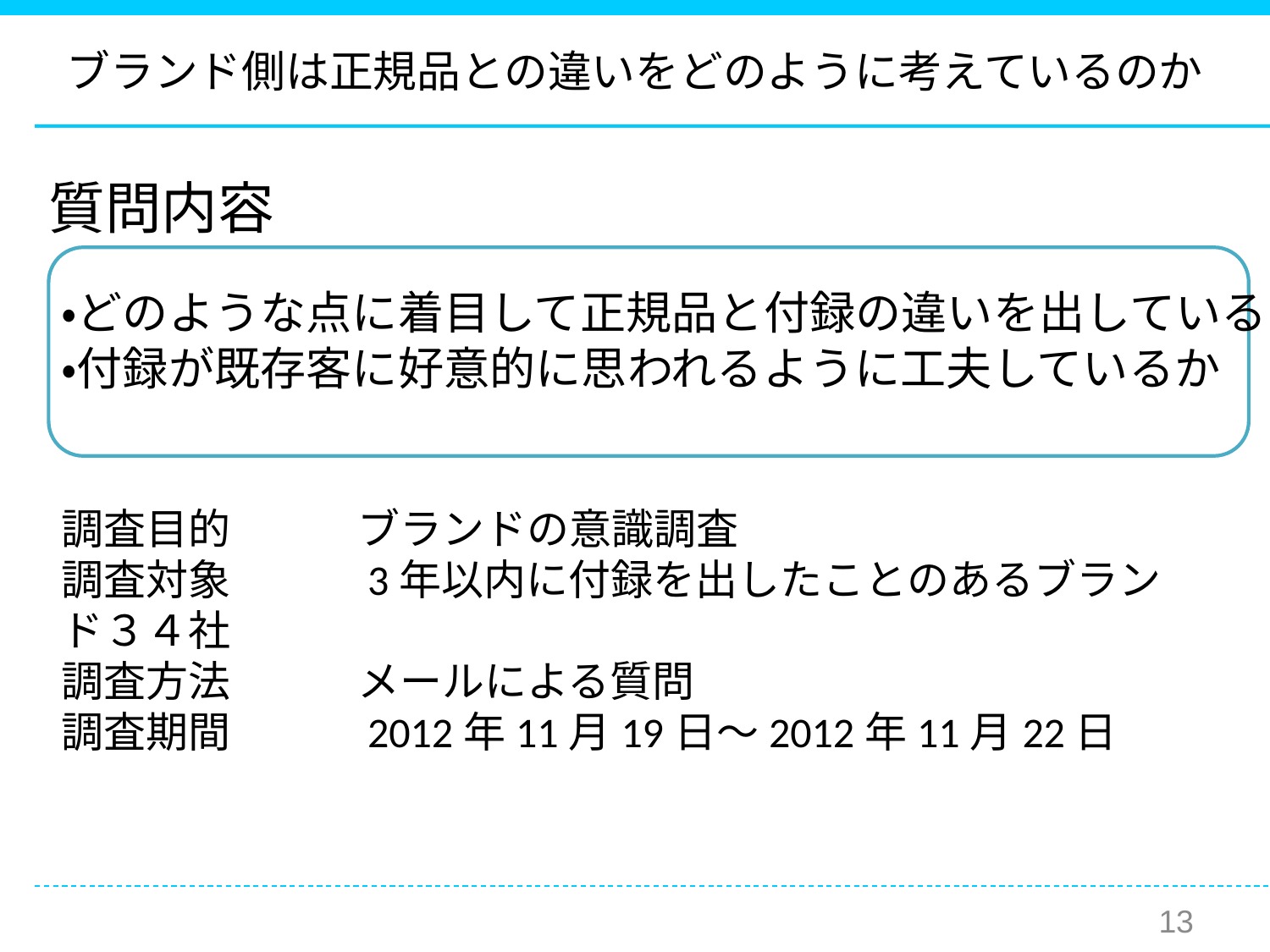

# ブランド側は正規品との違いをどのように考えているのか
質問内容

・どのような点に着目して正規品と付録の違いを出しているか
・付録が既存客に好意的に思われるように工夫しているか
調査目的　　　ブランドの意識調査
調査対象　　　3年以内に付録を出したことのあるブランド３４社
調査方法　　　メールによる質問
調査期間　　　2012年11月19日～2012年11月22日
13